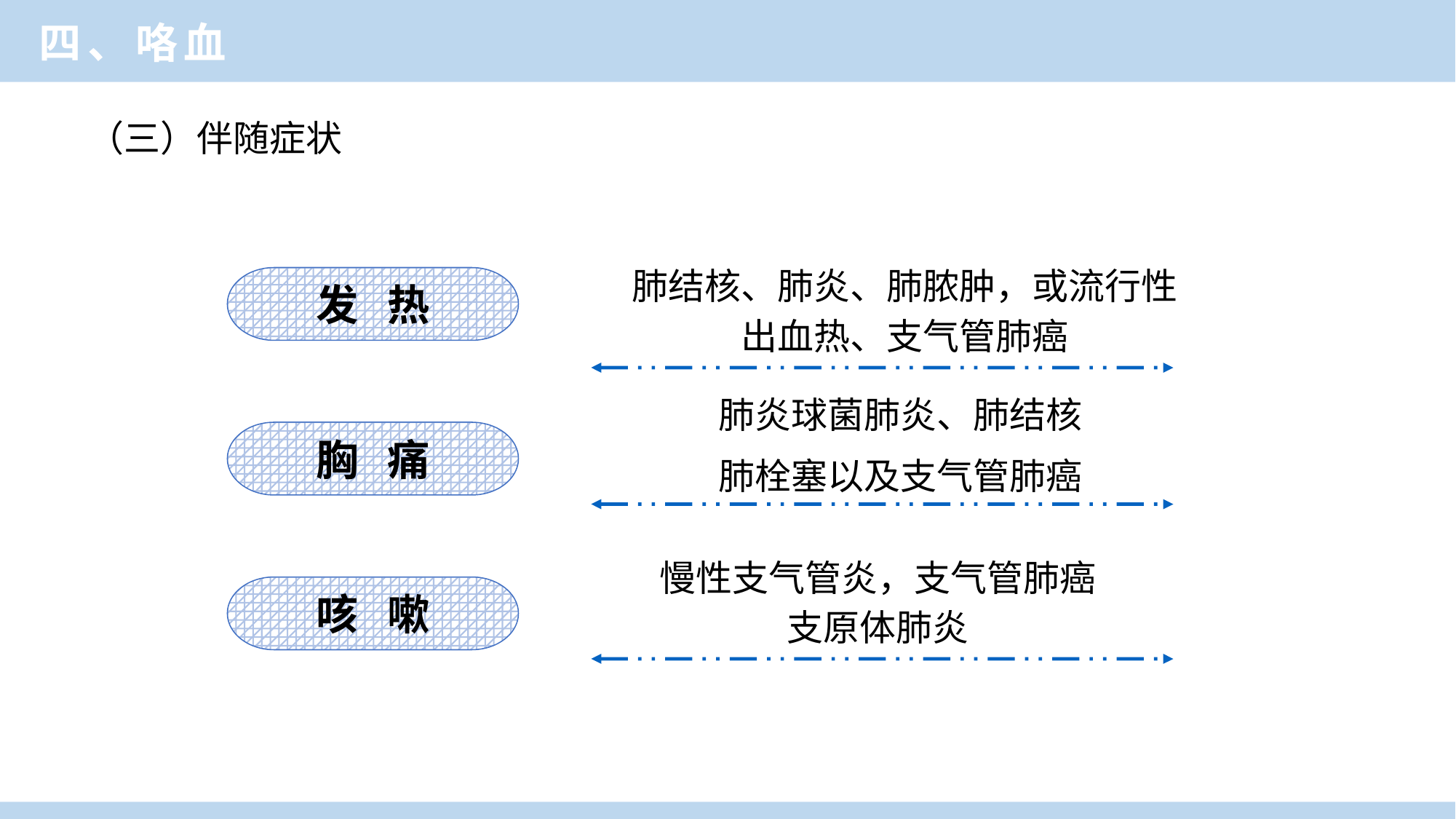

四、咯血
（三）伴随症状
肺结核、肺炎、肺脓肿，或流行性
出血热、支气管肺癌
发   热

肺炎球菌肺炎、肺结核
肺栓塞以及支气管肺癌
胸   痛

慢性支气管炎，支气管肺癌
支原体肺炎
咳   嗽